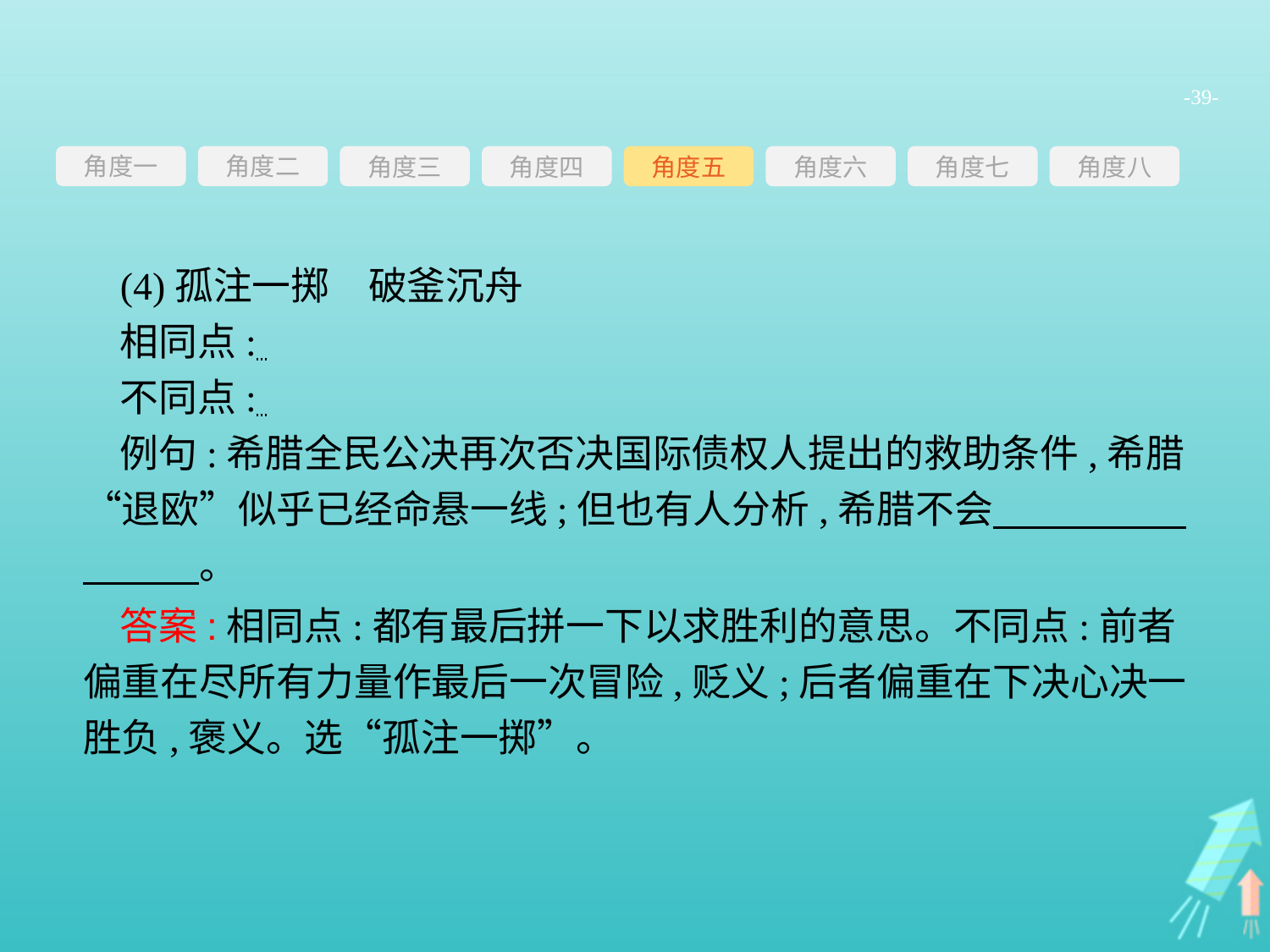

-39-
角度一
角度三
角度四
角度五
角度六
角度七
角度八
角度二
(4)孤注一掷　破釜沉舟
相同点:
不同点:
例句:希腊全民公决再次否决国际债权人提出的救助条件,希腊“退欧”似乎已经命悬一线;但也有人分析,希腊不会　　　　　　　　。
答案:相同点:都有最后拼一下以求胜利的意思。不同点:前者偏重在尽所有力量作最后一次冒险,贬义;后者偏重在下决心决一胜负,褒义。选“孤注一掷”。